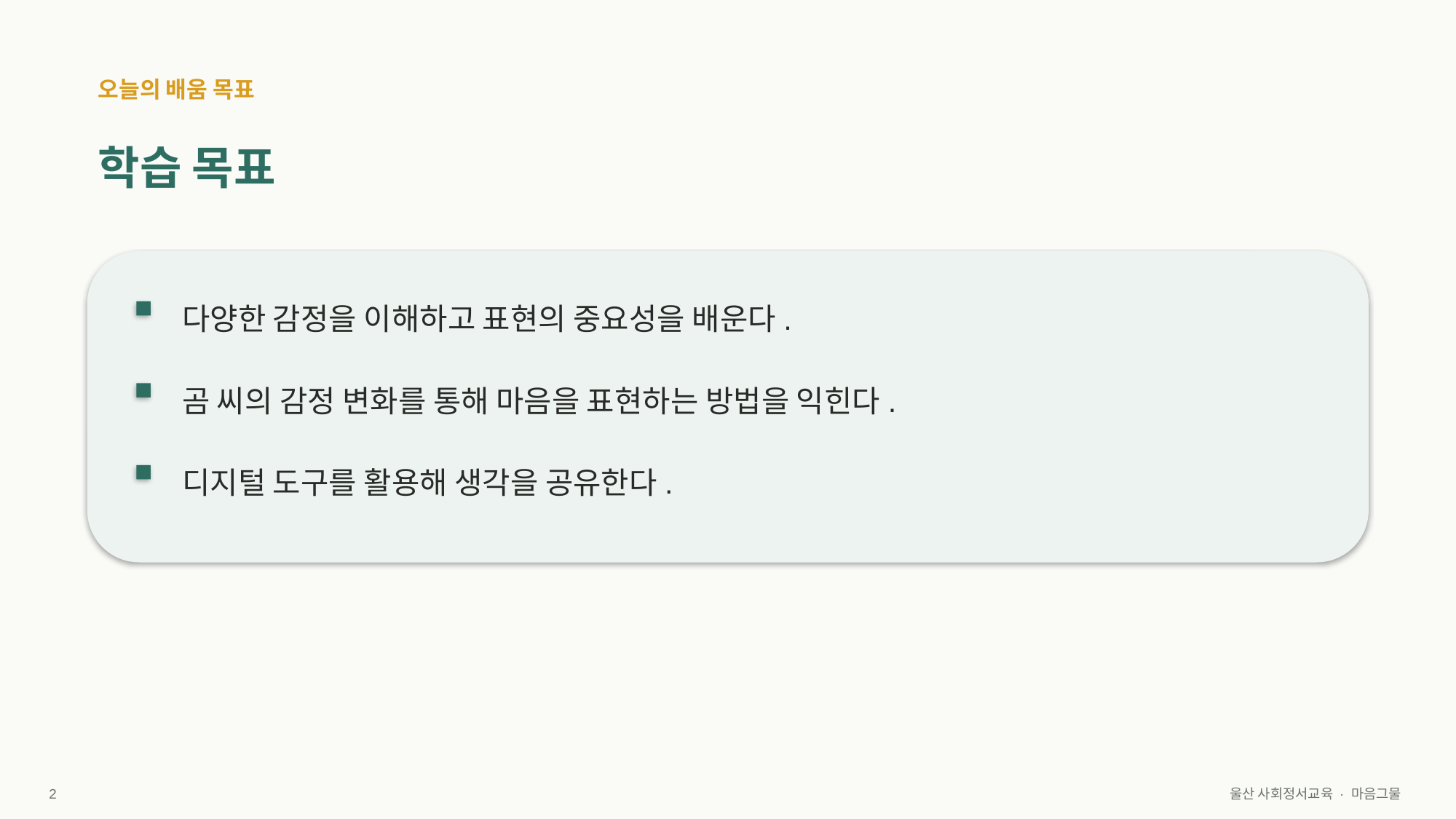

오늘의 배움 목표
학습 목표

다양한 감정을 이해하고 표현의 중요성을 배운다.

곰 씨의 감정 변화를 통해 마음을 표현하는 방법을 익힌다.

디지털 도구를 활용해 생각을 공유한다.

2
울산 사회정서교육 · 마음그물